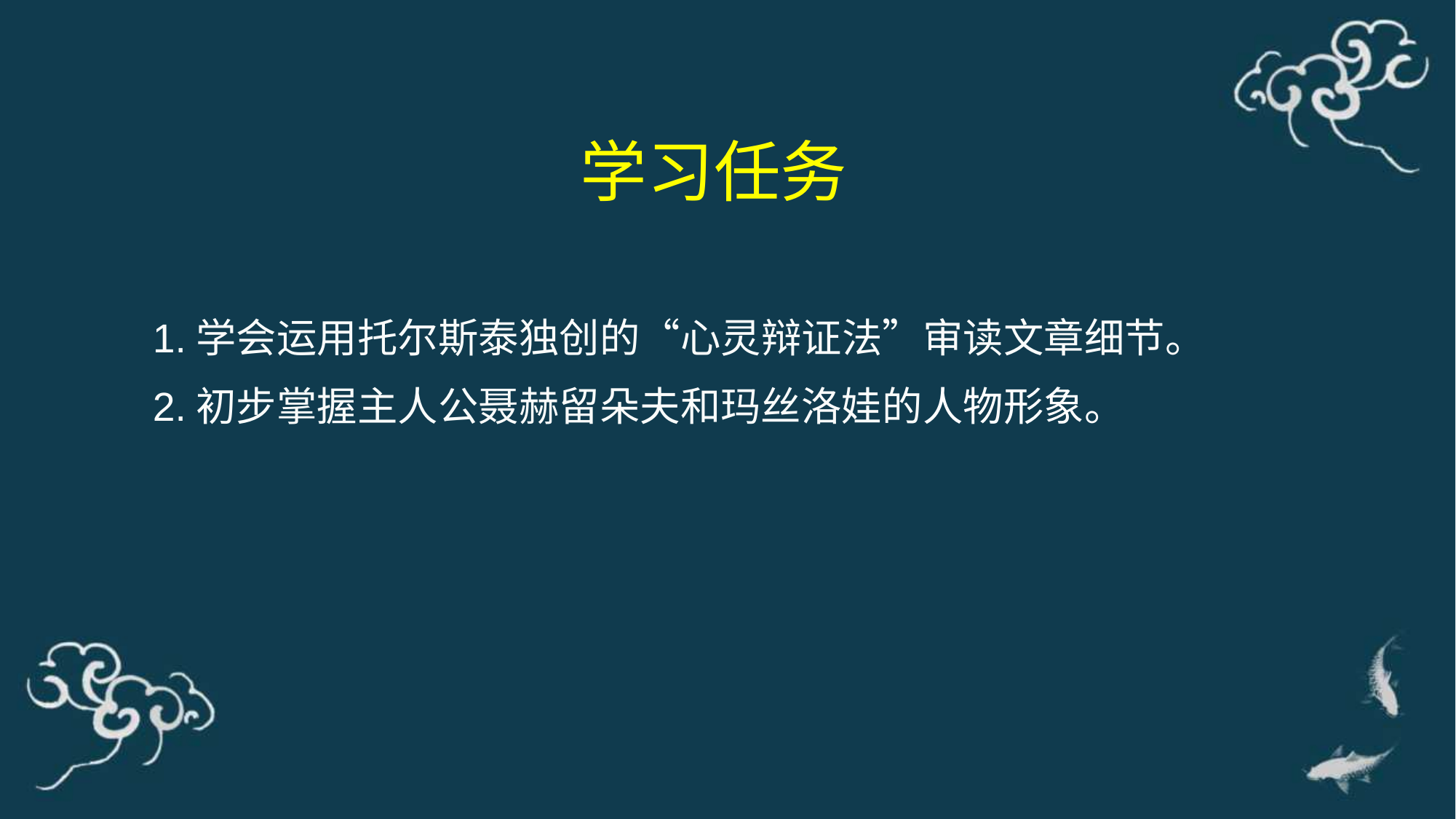

学习任务
1.学会运用托尔斯泰独创的“心灵辩证法”审读文章细节。
2.初步掌握主人公聂赫留朵夫和玛丝洛娃的人物形象。